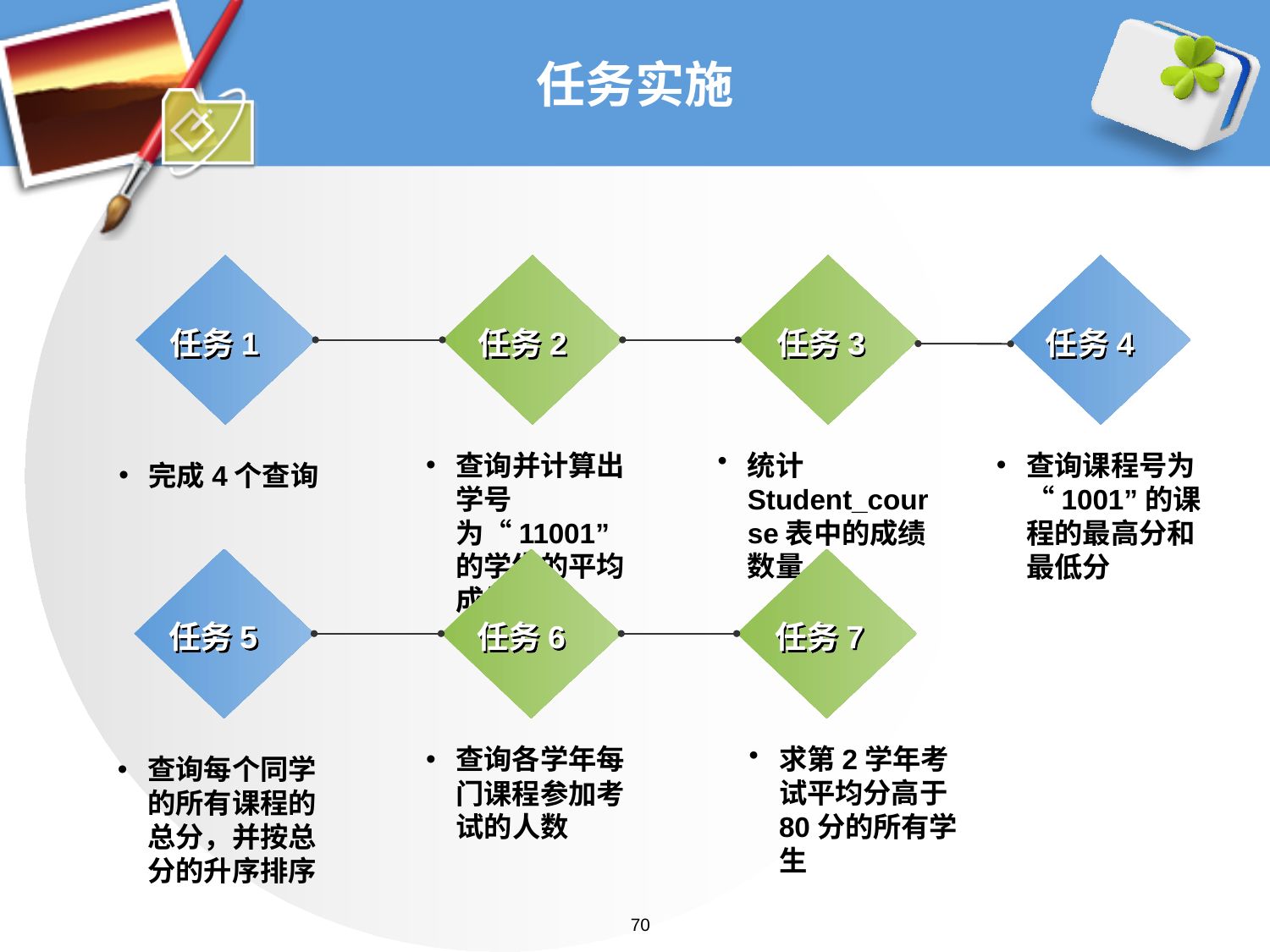

# 任务实施

任务1
任务2
任务3
任务4
查询并计算出学号为“11001”的学生的平均成绩
统计Student_course表中的成绩数量
查询课程号为“1001”的课程的最高分和最低分
完成4个查询

任务5
任务6
任务7
求第2学年考试平均分高于80分的所有学生
查询各学年每门课程参加考试的人数
查询每个同学的所有课程的总分，并按总分的升序排序
70